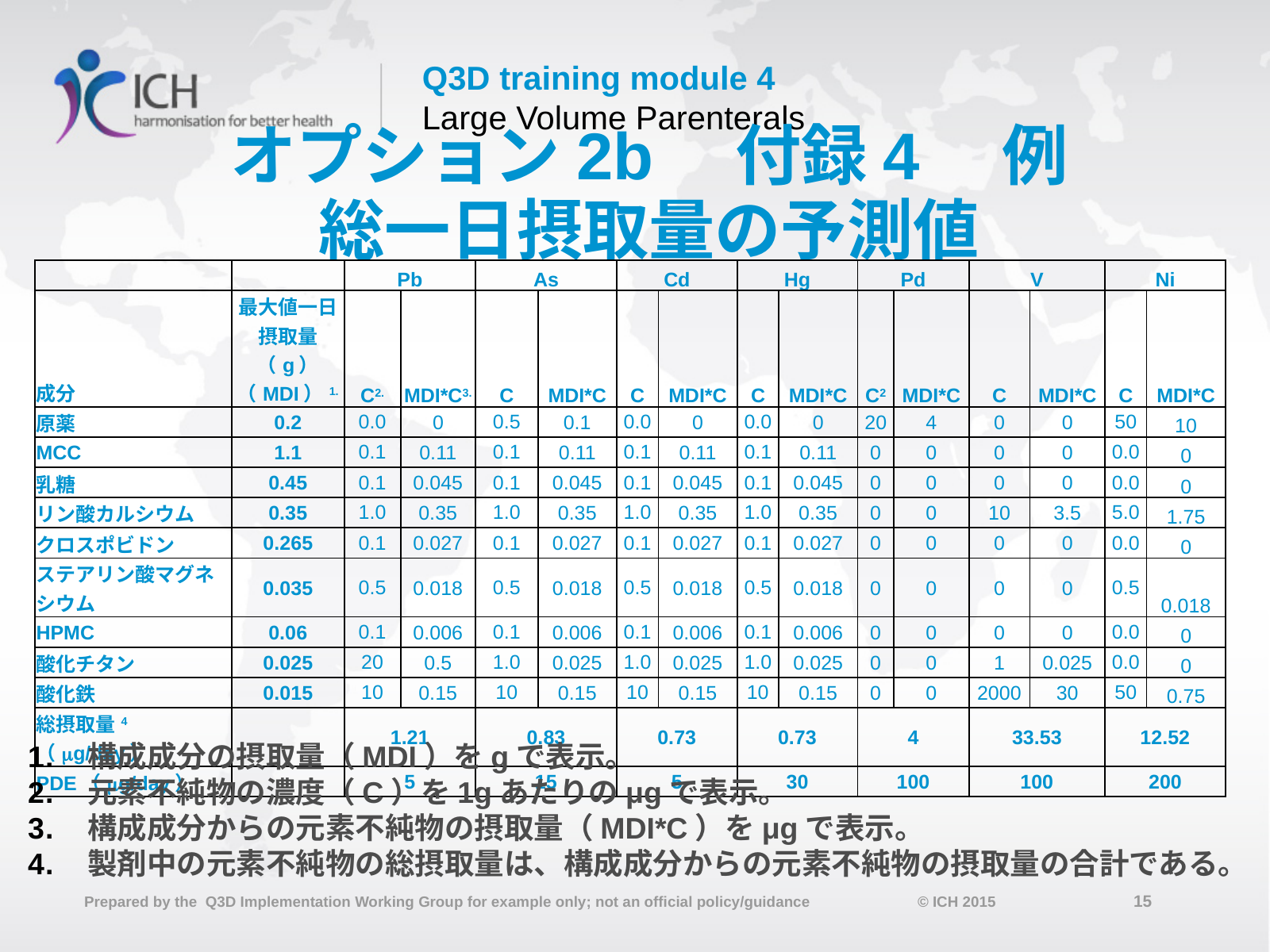

# オプション2b　付録4　例 総一日摂取量の予測値
|  |  | Pb |  | As |  | Cd |  | Hg |  | Pd |  | V |  | Ni |  |
| --- | --- | --- | --- | --- | --- | --- | --- | --- | --- | --- | --- | --- | --- | --- | --- |
| 成分 | 最大値一日摂取量（g）（MDI）1. | C2. | MDI\*C3. | C | MDI\*C | C | MDI\*C | C | MDI\*C | C2 | MDI\*C | C | MDI\*C | C | MDI\*C |
| 原薬 | 0.2 | 0.0 | 0 | 0.5 | 0.1 | 0.0 | 0 | 0.0 | 0 | 20 | 4 | 0 | 0 | 50 | 10 |
| MCC | 1.1 | 0.1 | 0.11 | 0.1 | 0.11 | 0.1 | 0.11 | 0.1 | 0.11 | 0 | 0 | 0 | 0 | 0.0 | 0 |
| 乳糖 | 0.45 | 0.1 | 0.045 | 0.1 | 0.045 | 0.1 | 0.045 | 0.1 | 0.045 | 0 | 0 | 0 | 0 | 0.0 | 0 |
| リン酸カルシウム | 0.35 | 1.0 | 0.35 | 1.0 | 0.35 | 1.0 | 0.35 | 1.0 | 0.35 | 0 | 0 | 10 | 3.5 | 5.0 | 1.75 |
| クロスポビドン | 0.265 | 0.1 | 0.027 | 0.1 | 0.027 | 0.1 | 0.027 | 0.1 | 0.027 | 0 | 0 | 0 | 0 | 0.0 | 0 |
| ステアリン酸マグネシウム | 0.035 | 0.5 | 0.018 | 0.5 | 0.018 | 0.5 | 0.018 | 0.5 | 0.018 | 0 | 0 | 0 | 0 | 0.5 | 0.018 |
| HPMC | 0.06 | 0.1 | 0.006 | 0.1 | 0.006 | 0.1 | 0.006 | 0.1 | 0.006 | 0 | 0 | 0 | 0 | 0.0 | 0 |
| 酸化チタン | 0.025 | 20 | 0.5 | 1.0 | 0.025 | 1.0 | 0.025 | 1.0 | 0.025 | 0 | 0 | 1 | 0.025 | 0.0 | 0 |
| 酸化鉄 | 0.015 | 10 | 0.15 | 10 | 0.15 | 10 | 0.15 | 10 | 0.15 | 0 | 0 | 2000 | 30 | 50 | 0.75 |
| 総摂取量4 （μg/day） |  | 1.21 |  | 0.83 |  | 0.73 |  | 0.73 |  | 4 |  | 33.53 |  | 12.52 |  |
| PDE（μg/day） |  | 5 |  | 15 |  | 5 |  | 30 |  | 100 |  | 100 |  | 200 |  |
構成成分の摂取量（MDI）をgで表示。
元素不純物の濃度（C）を1gあたりのμgで表示。
構成成分からの元素不純物の摂取量（MDI*C）をμgで表示。
製剤中の元素不純物の総摂取量は、構成成分からの元素不純物の摂取量の合計である。